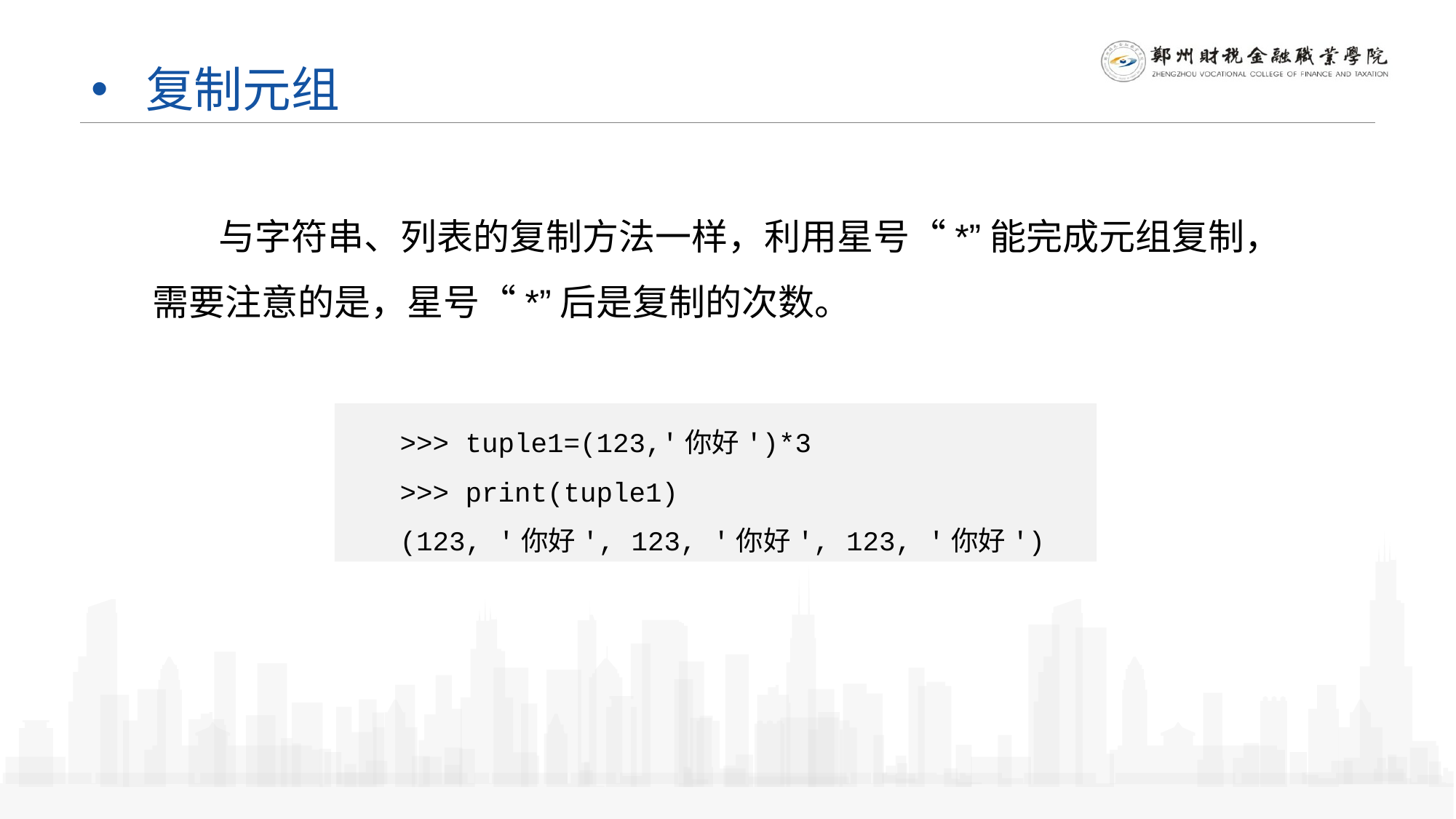

# 复制元组
       与字符串、列表的复制方法一样，利用星号“*”能完成元组复制，需要注意的是，星号“*”后是复制的次数。
>>> tuple1=(123,'你好')*3
>>> print(tuple1)
(123, '你好', 123, '你好', 123, '你好')